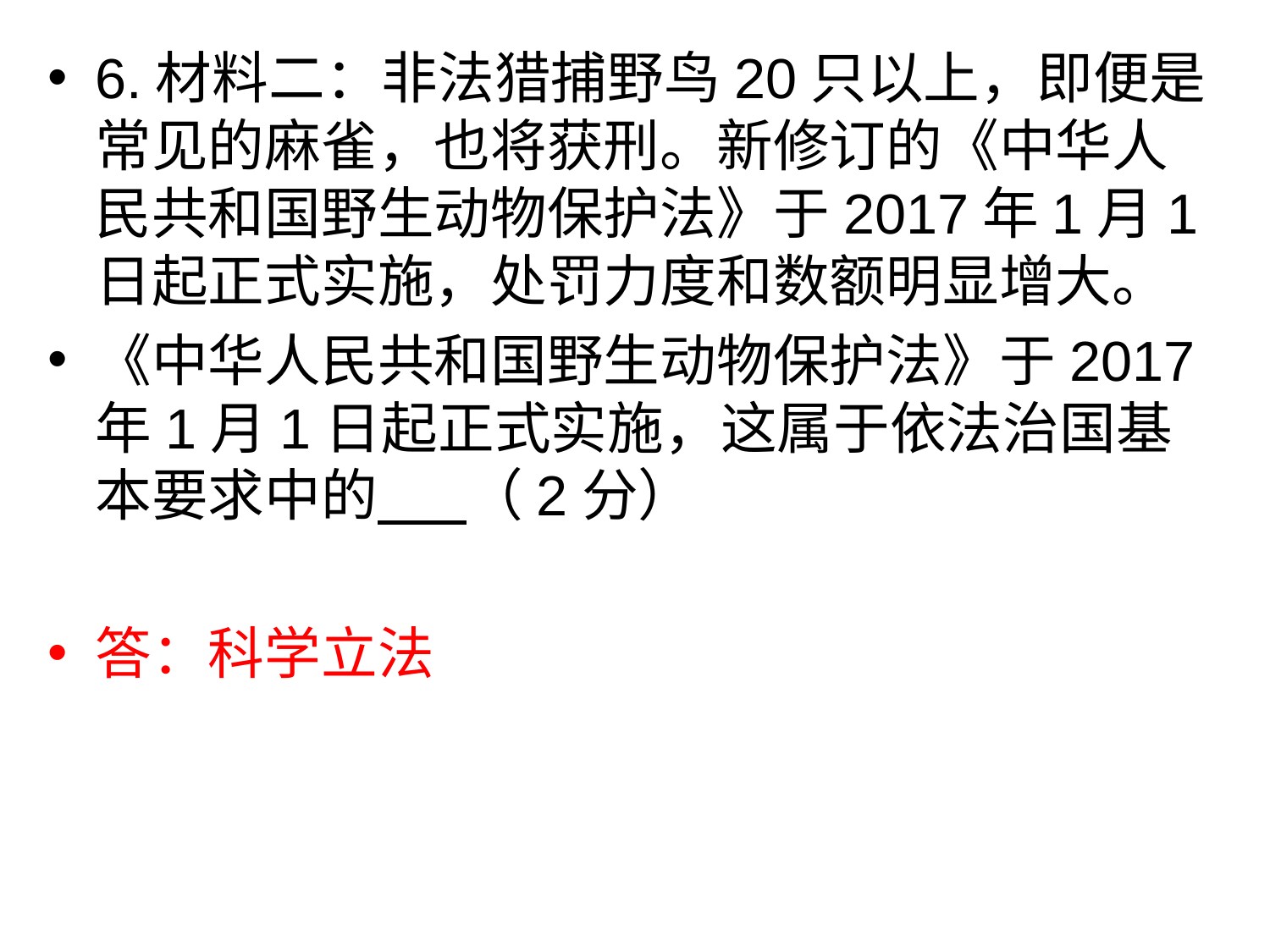

6.材料二：非法猎捕野鸟20只以上，即便是常见的麻雀，也将获刑。新修订的《中华人民共和国野生动物保护法》于2017年1月1日起正式实施，处罚力度和数额明显增大。
《中华人民共和国野生动物保护法》于2017年1月1日起正式实施，这属于依法治国基本要求中的       （2分）

答：科学立法